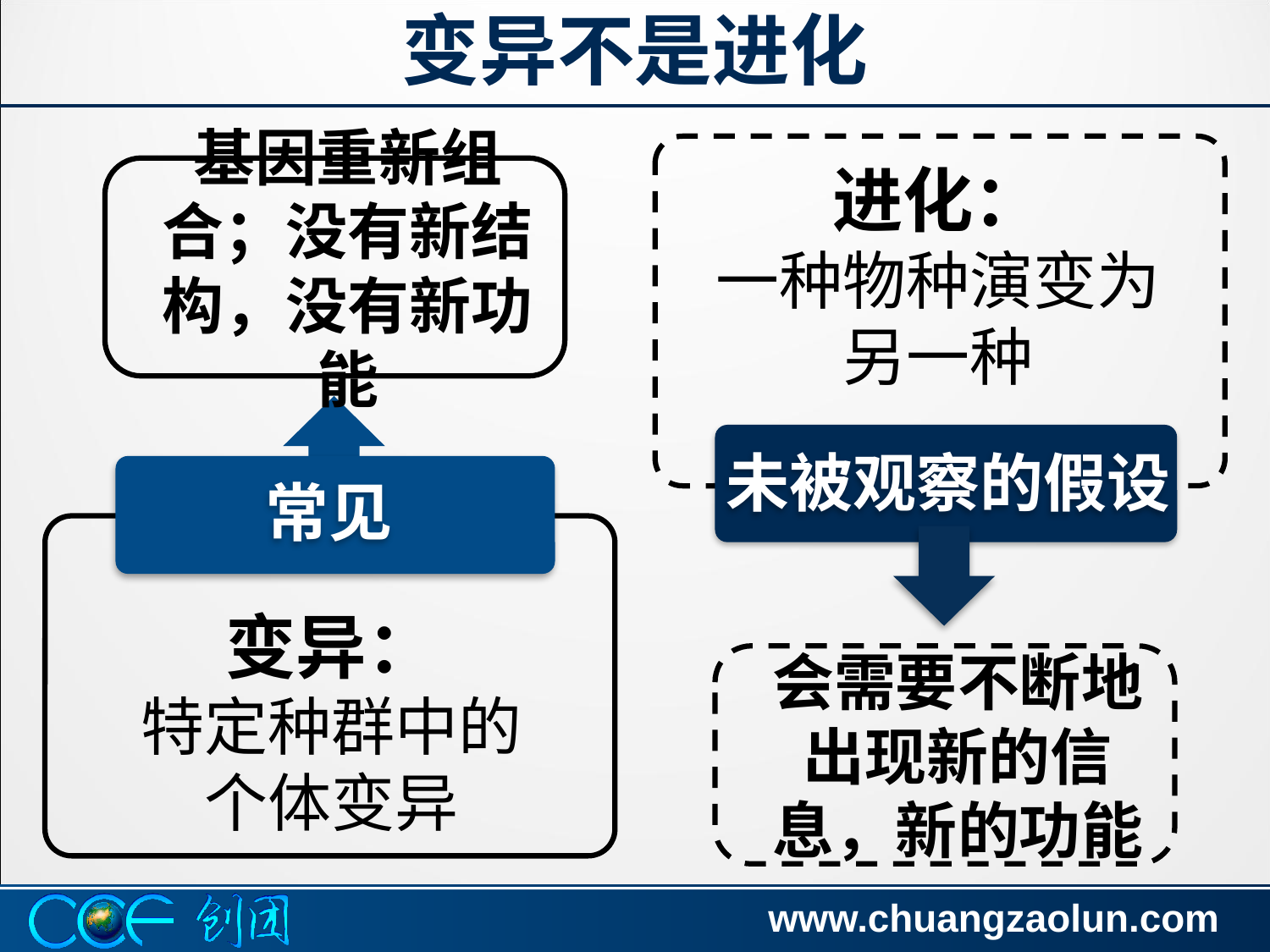

# Variation 1: summary comparison
变异不是进化

进化：
一种物种演变为
另一种

未被观察的假设

基因重新组合；没有新结构，没有新功能

常见

变异：
特定种群中的
个体变异
会需要不断地出现新的信息，新的功能